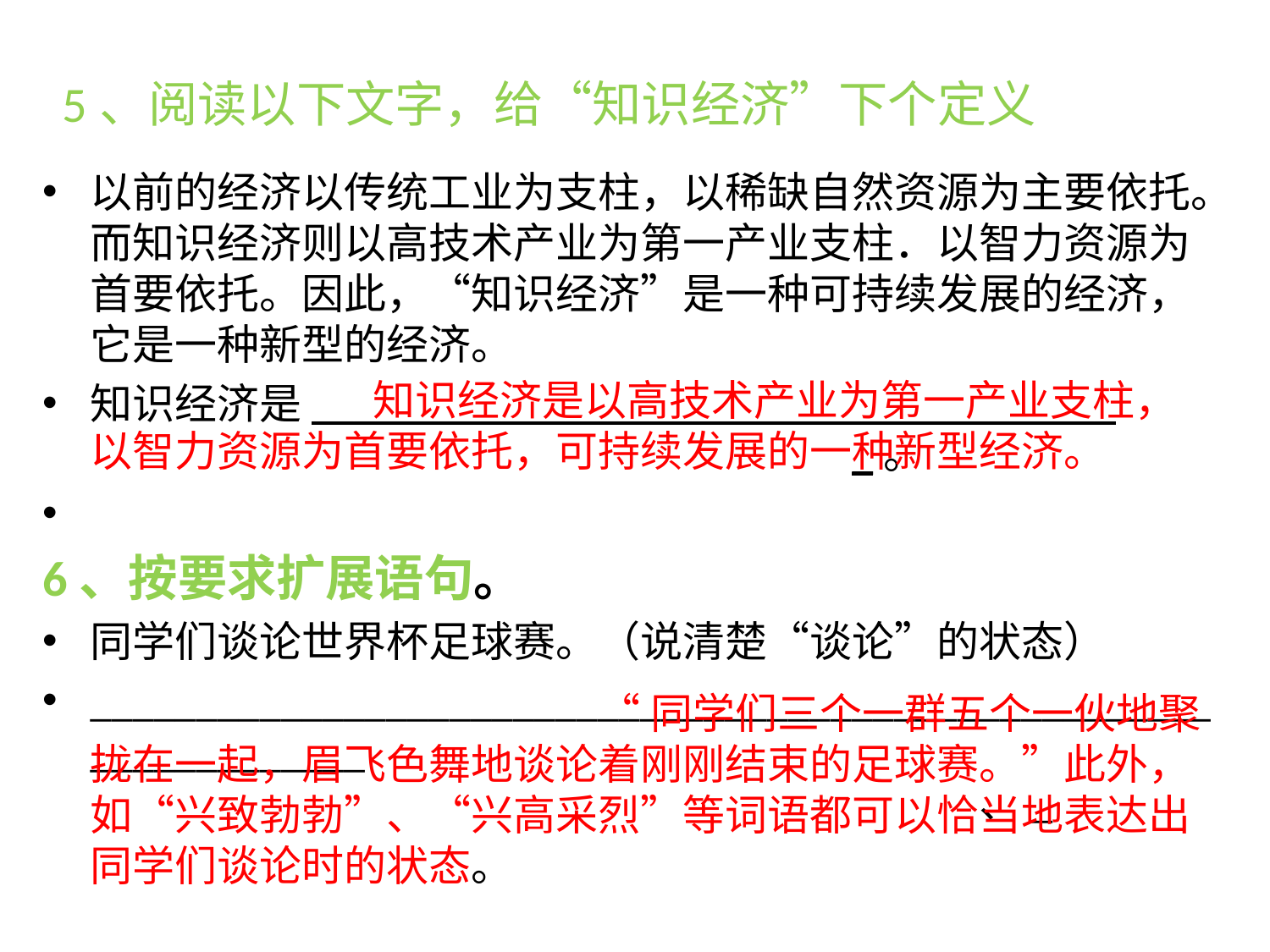

5、阅读以下文字，给“知识经济”下个定义
以前的经济以传统工业为支柱，以稀缺自然资源为主要依托。而知识经济则以高技术产业为第一产业支柱．以智力资源为首要依托。因此，“知识经济”是一种可持续发展的经济，它是一种新型的经济。
知识经济是______________________________________						_。

6、按要求扩展语句。
同学们谈论世界杯足球赛。（说清楚“谈论”的状态）
__________________________________________________________________													、_

			  知识经济是以高技术产业为第一产业支柱，以智力资源为首要依托，可持续发展的一种新型经济。
																																					“同学们三个一群五个一伙地聚拢在一起，眉飞色舞地谈论着刚刚结束的足球赛。”此外，如“兴致勃勃”、“兴高采烈”等词语都可以恰当地表达出同学们谈论时的状态。